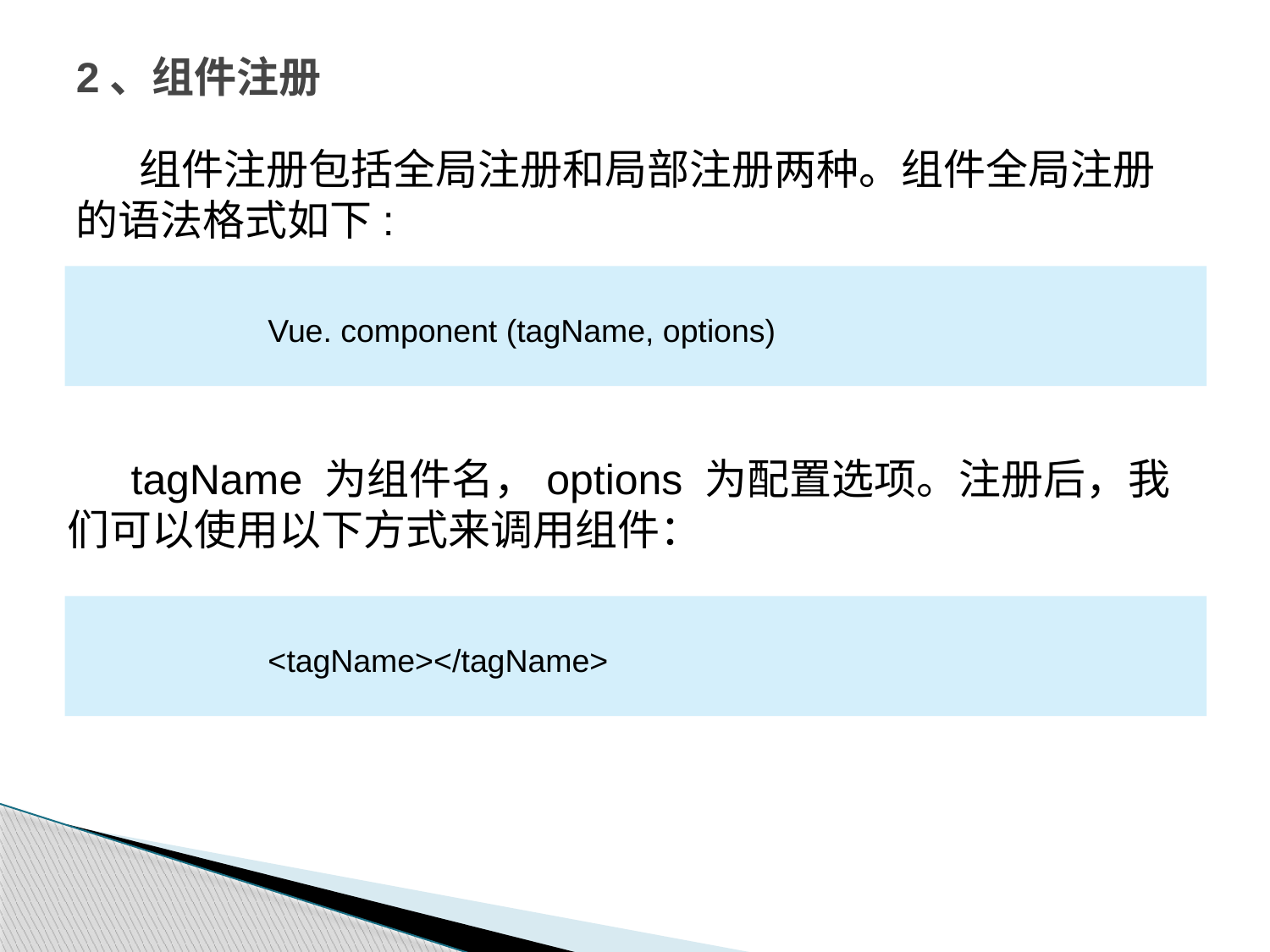

# 2、组件注册
组件注册包括全局注册和局部注册两种。组件全局注册的语法格式如下:

Vue. component (tagName, options)
tagName 为组件名，options 为配置选项。注册后，我们可以使用以下方式来调用组件：

<tagName></tagName>